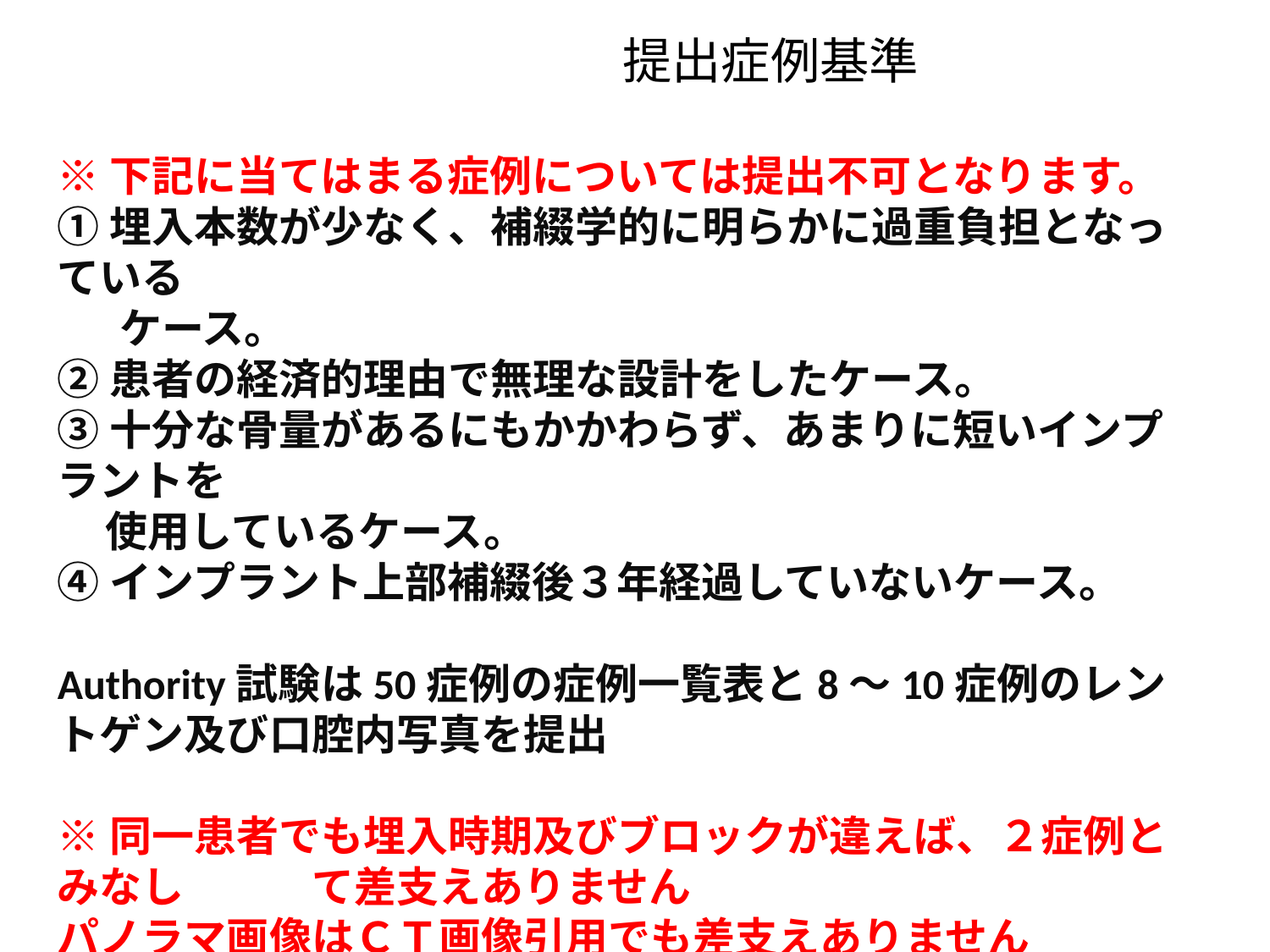

提出症例基準

※下記に当てはまる症例については提出不可となります。
①埋入本数が少なく、補綴学的に明らかに過重負担となっている
 　ケース。
②患者の経済的理由で無理な設計をしたケース。
③十分な骨量があるにもかかわらず、あまりに短いインプラントを
    使用しているケース。
④インプラント上部補綴後３年経過していないケース。

Authority試験は50症例の症例一覧表と8〜10症例のレントゲン及び口腔内写真を提出

※同一患者でも埋入時期及びブロックが違えば、２症例とみなし　　　て差支えありません
パノラマ画像はＣＴ画像引用でも差支えありません